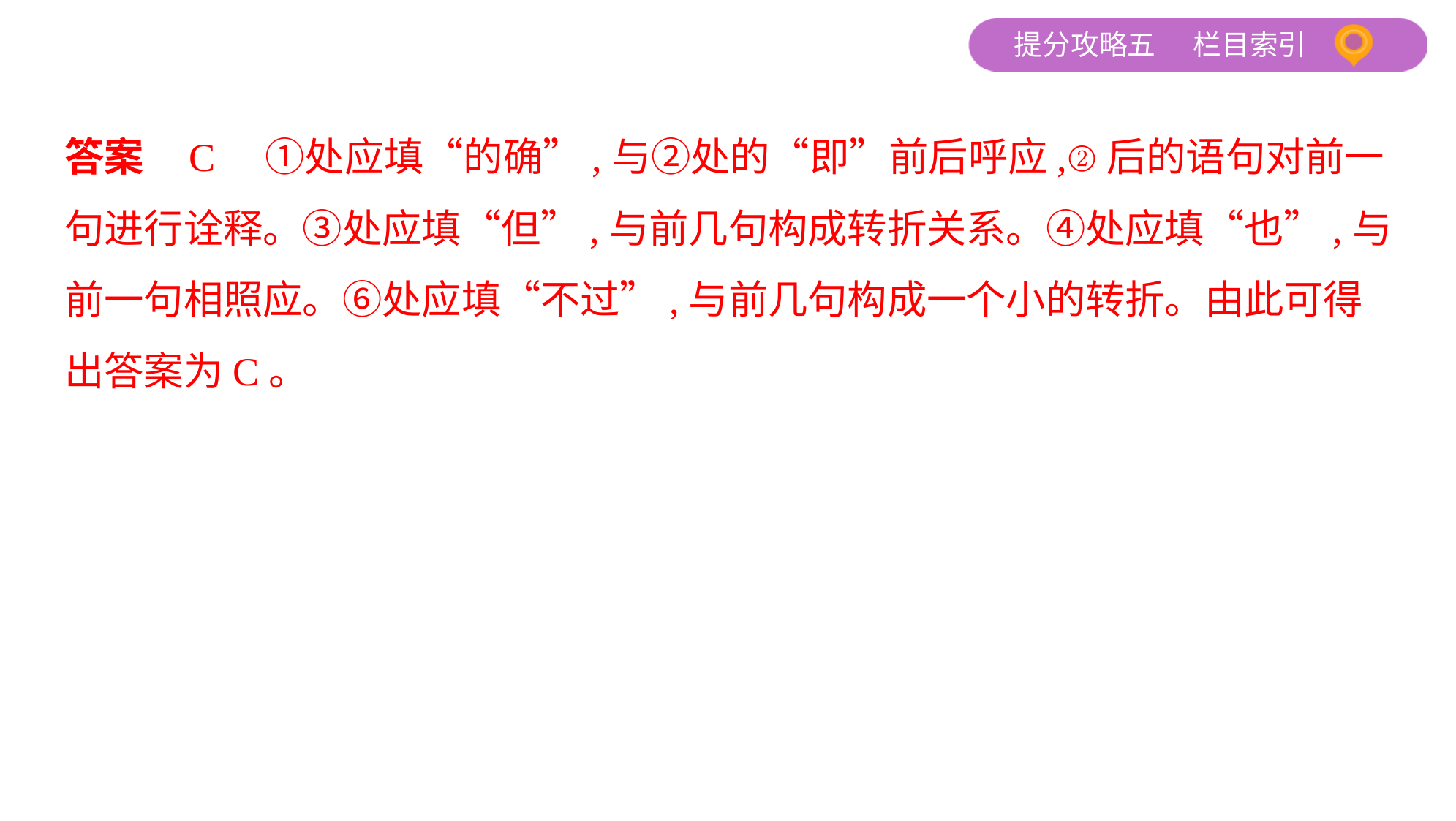

答案    C　①处应填“的确”,与②处的“即”前后呼应,②后的语句对前一
句进行诠释。③处应填“但”,与前几句构成转折关系。④处应填“也”,与
前一句相照应。⑥处应填“不过”,与前几句构成一个小的转折。由此可得
出答案为C。